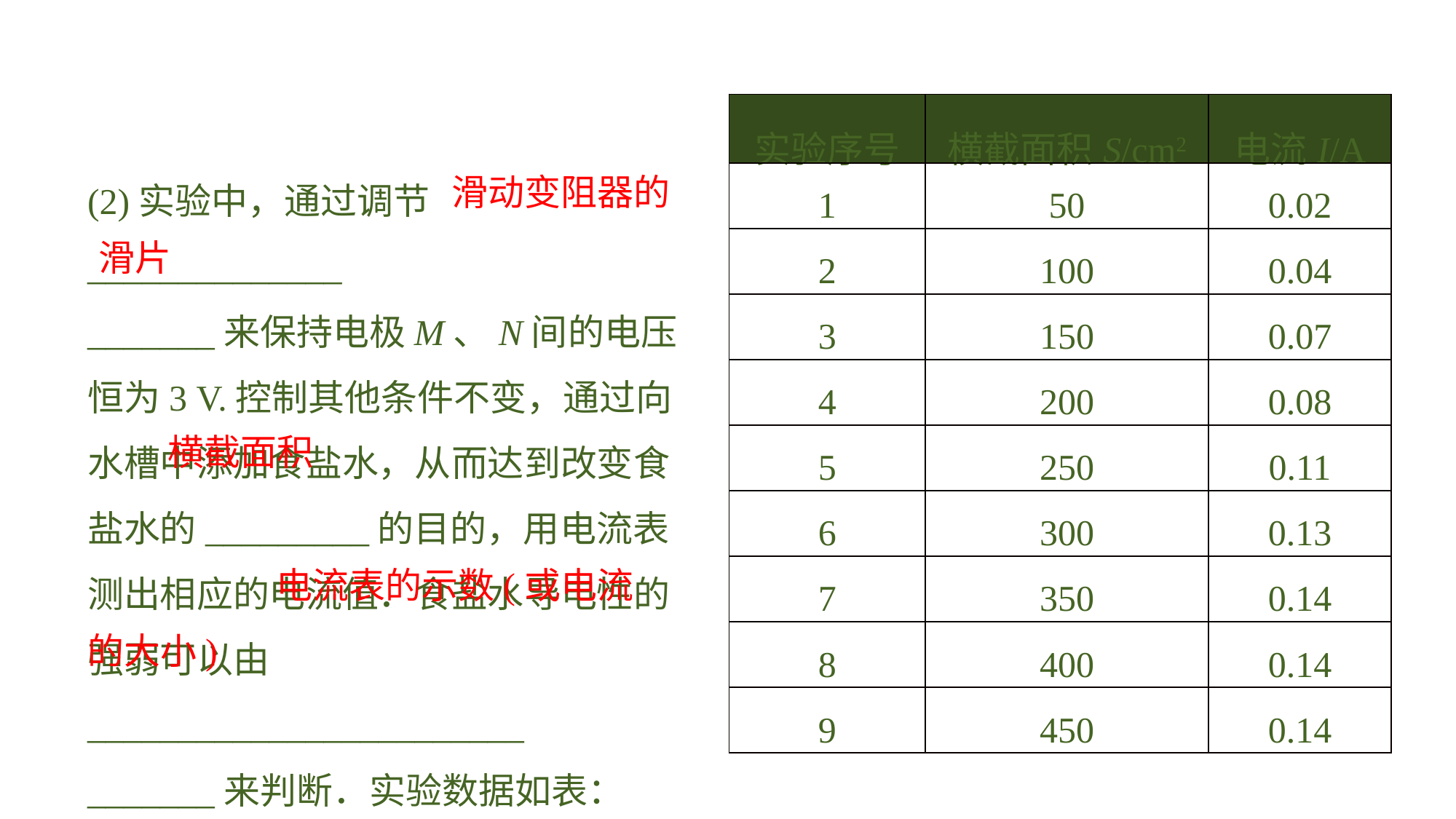

| 实验序号 | 横截面积S/cm2 | 电流I/A |
| --- | --- | --- |
| 1 | 50 | 0.02 |
| 2 | 100 | 0.04 |
| 3 | 150 | 0.07 |
| 4 | 200 | 0.08 |
| 5 | 250 | 0.11 |
| 6 | 300 | 0.13 |
| 7 | 350 | 0.14 |
| 8 | 400 | 0.14 |
| 9 | 450 | 0.14 |
                                          滑动变阻器的滑片
(2)实验中，通过调节______________
_______来保持电极M、N间的电压恒为3 V.控制其他条件不变，通过向水槽中添加食盐水，从而达到改变食盐水的_________的目的，用电流表测出相应的电流值．食盐水导电性的强弱可以由________________________
_______来判断．实验数据如表：
横截面积
                      电流表的示数(或电流的大小)